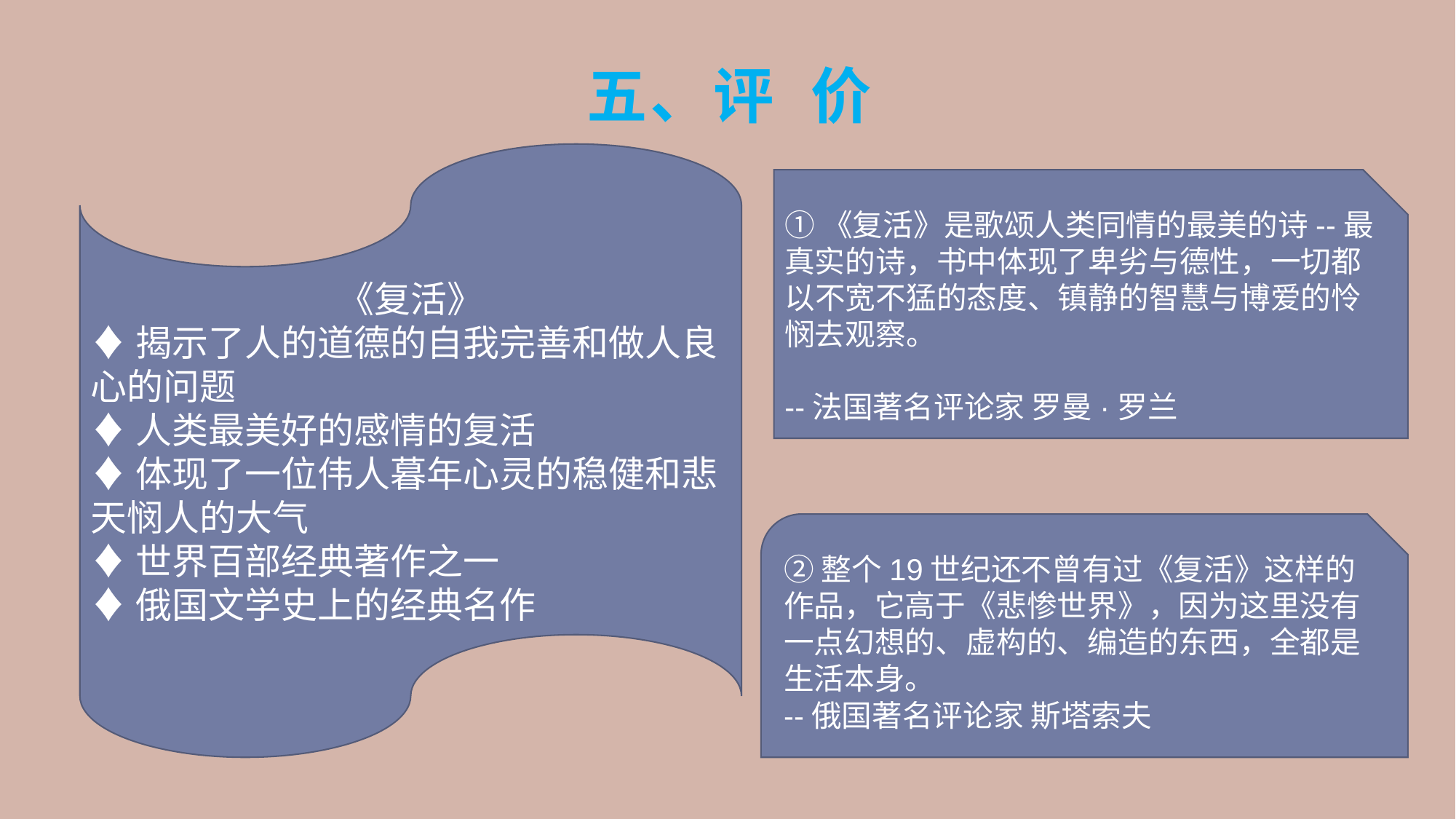

# 五、评  价
《复活》
♦揭示了人的道德的自我完善和做人良心的问题
♦人类最美好的感情的复活
♦体现了一位伟人暮年心灵的稳健和悲天悯人的大气
♦世界百部经典著作之一
♦俄国文学史上的经典名作
①《复活》是歌颂人类同情的最美的诗--最真实的诗，书中体现了卑劣与德性，一切都以不宽不猛的态度、镇静的智慧与博爱的怜悯去观察。

--法国著名评论家 罗曼·罗兰
②整个19世纪还不曾有过《复活》这样的作品，它高于《悲惨世界》，因为这里没有一点幻想的、虚构的、编造的东西，全都是生活本身。
--俄国著名评论家 斯塔索夫